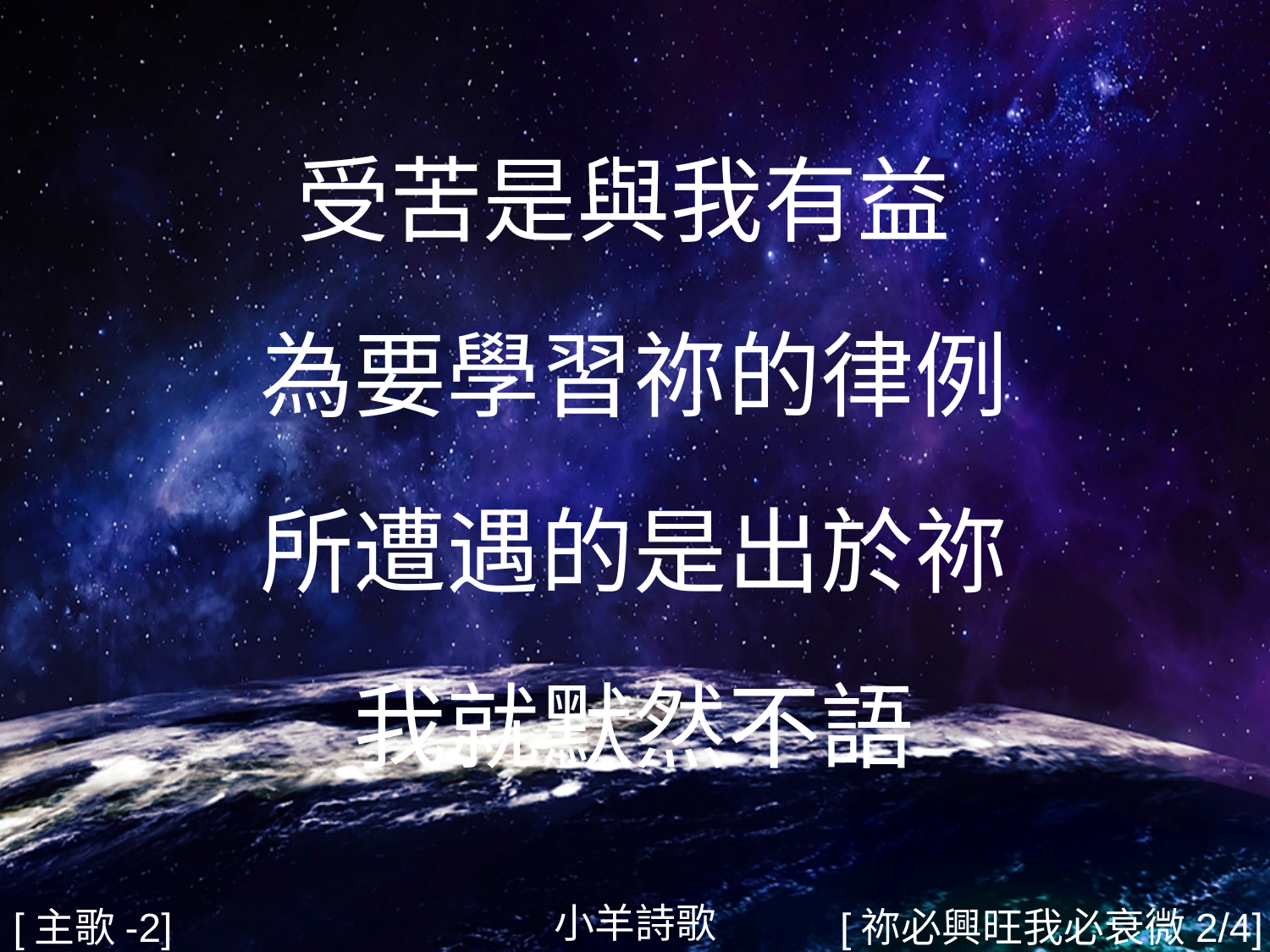

受苦是與我有益

為要學習祢的律例

所遭遇的是出於祢

我就默然不語
#

小羊詩歌
[主歌-2]
[祢必興旺我必衰微2/4]